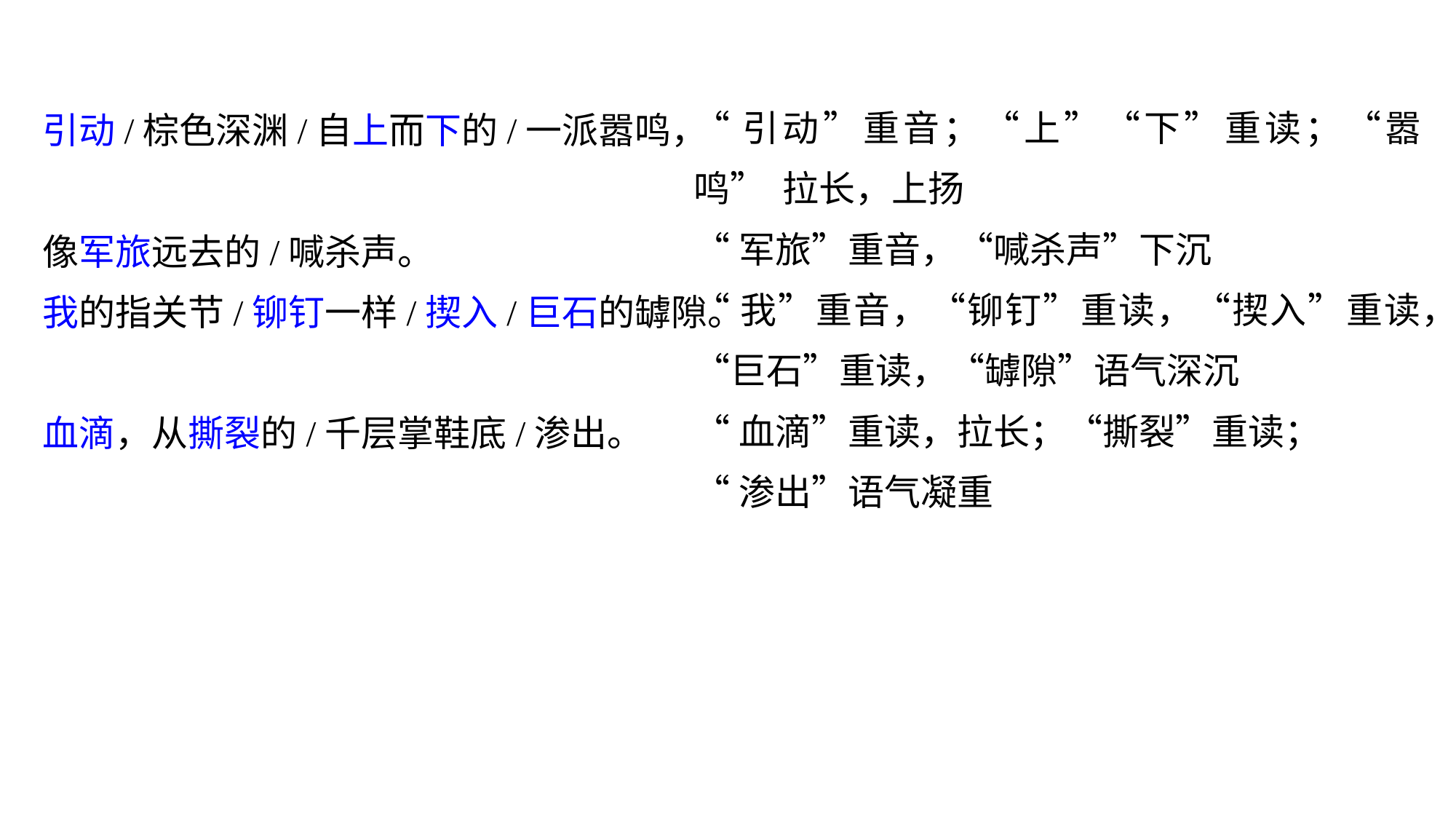

“引动”重音；“上”“下”重读；“嚣鸣”  拉长，上扬
“军旅”重音，“喊杀声”下沉
“我”重音，“铆钉”重读，“揳入”重读，“巨石”重读，“罅隙”语气深沉
“血滴”重读，拉长；“撕裂”重读；
“渗出”语气凝重
引动/棕色深渊/自上而下的/一派嚣鸣，

像军旅远去的/喊杀声。
我的指关节/铆钉一样/揳入/巨石的罅隙。

血滴，从撕裂的/千层掌鞋底/渗出。